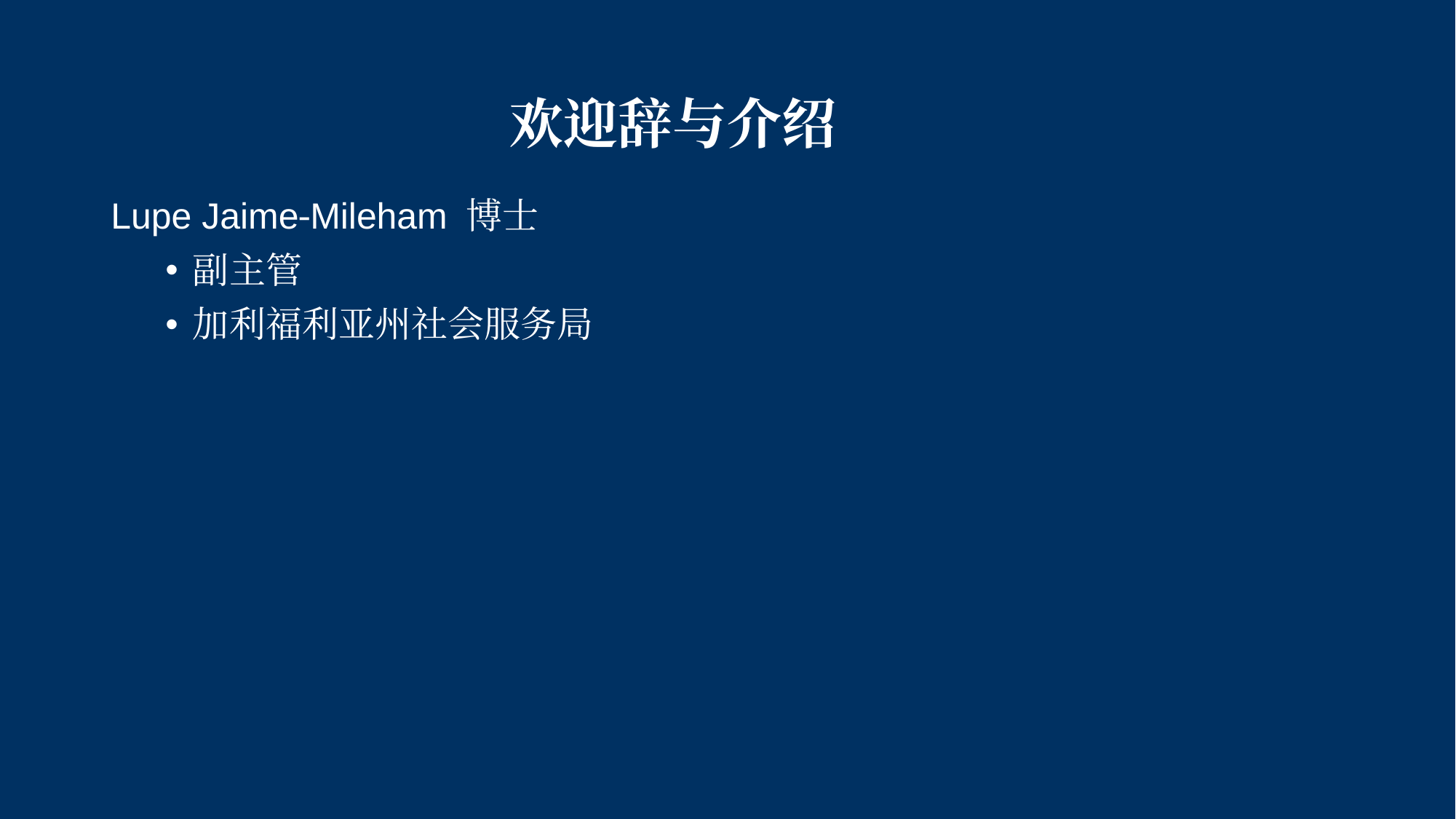

# 欢迎辞与介绍
Lupe Jaime-Mileham 博士
副主管
加利福利亚州社会服务局